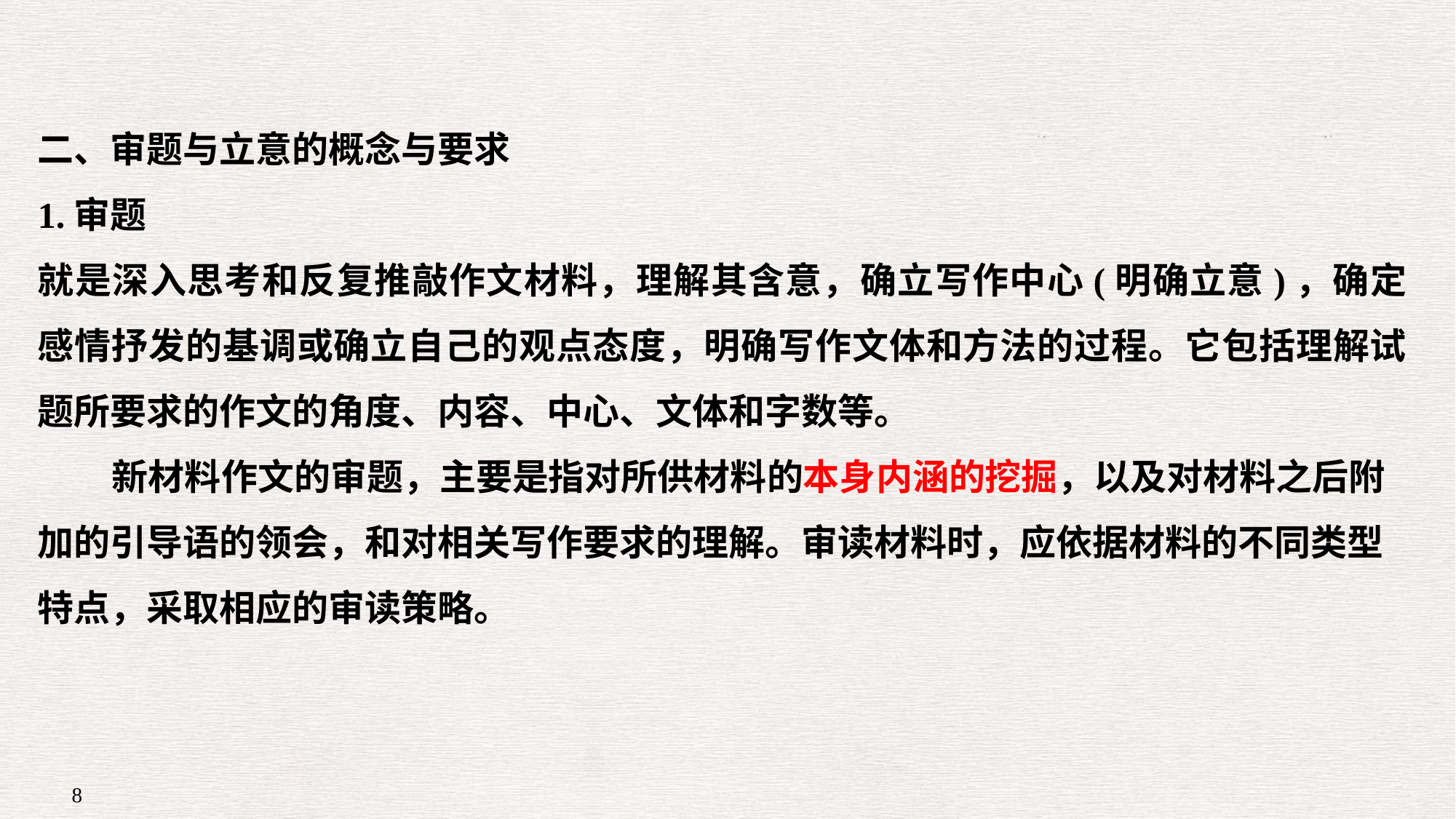

二、审题与立意的概念与要求
1.审题
就是深入思考和反复推敲作文材料，理解其含意，确立写作中心(明确立意)，确定感情抒发的基调或确立自己的观点态度，明确写作文体和方法的过程。它包括理解试题所要求的作文的角度、内容、中心、文体和字数等。
        新材料作文的审题，主要是指对所供材料的本身内涵的挖掘，以及对材料之后附加的引导语的领会，和对相关写作要求的理解。审读材料时，应依据材料的不同类型特点，采取相应的审读策略。